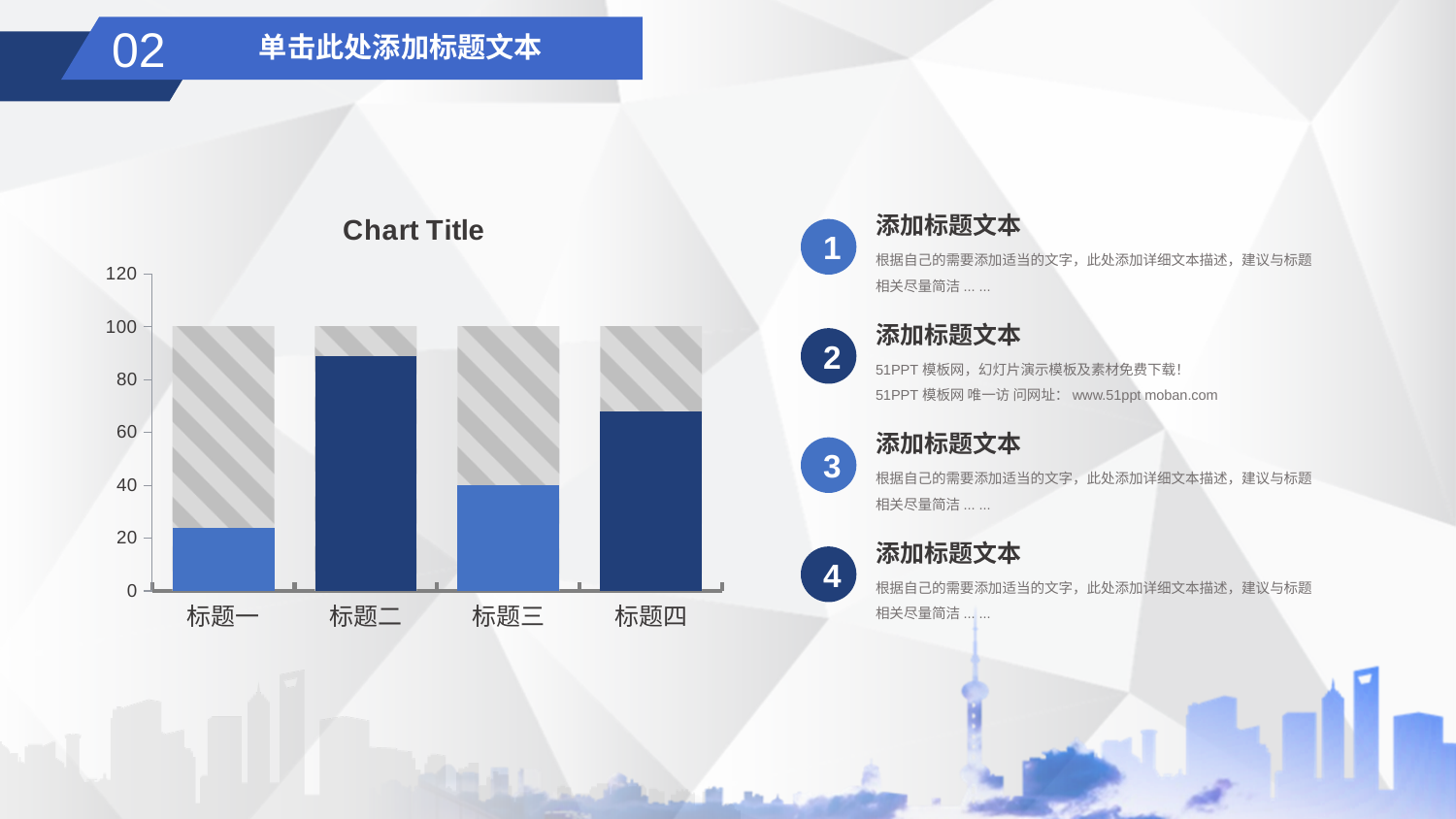

02

单击此处添加标题文本

### Chart:

| Category | 背景色块大小 | 数据更改区 |
|---|---|---|
| 标题一 | 100.0 | 24.0 |
| 标题二 | 100.0 | 89.0 |
| 标题三 | 100.0 | 40.0 |
| 标题四 | 100.0 | 68.0 |
添加标题文本
根据自己的需要添加适当的文字，此处添加详细文本描述，建议与标题相关尽量简洁... ...
1
添加标题文本
51PPT模板网，幻灯片演示模板及素材免费下载！
51PPT模板网 唯一访 问网址：www.51ppt moban.com
2
添加标题文本
根据自己的需要添加适当的文字，此处添加详细文本描述，建议与标题相关尽量简洁... ...
3
添加标题文本
根据自己的需要添加适当的文字，此处添加详细文本描述，建议与标题相关尽量简洁... ...
4